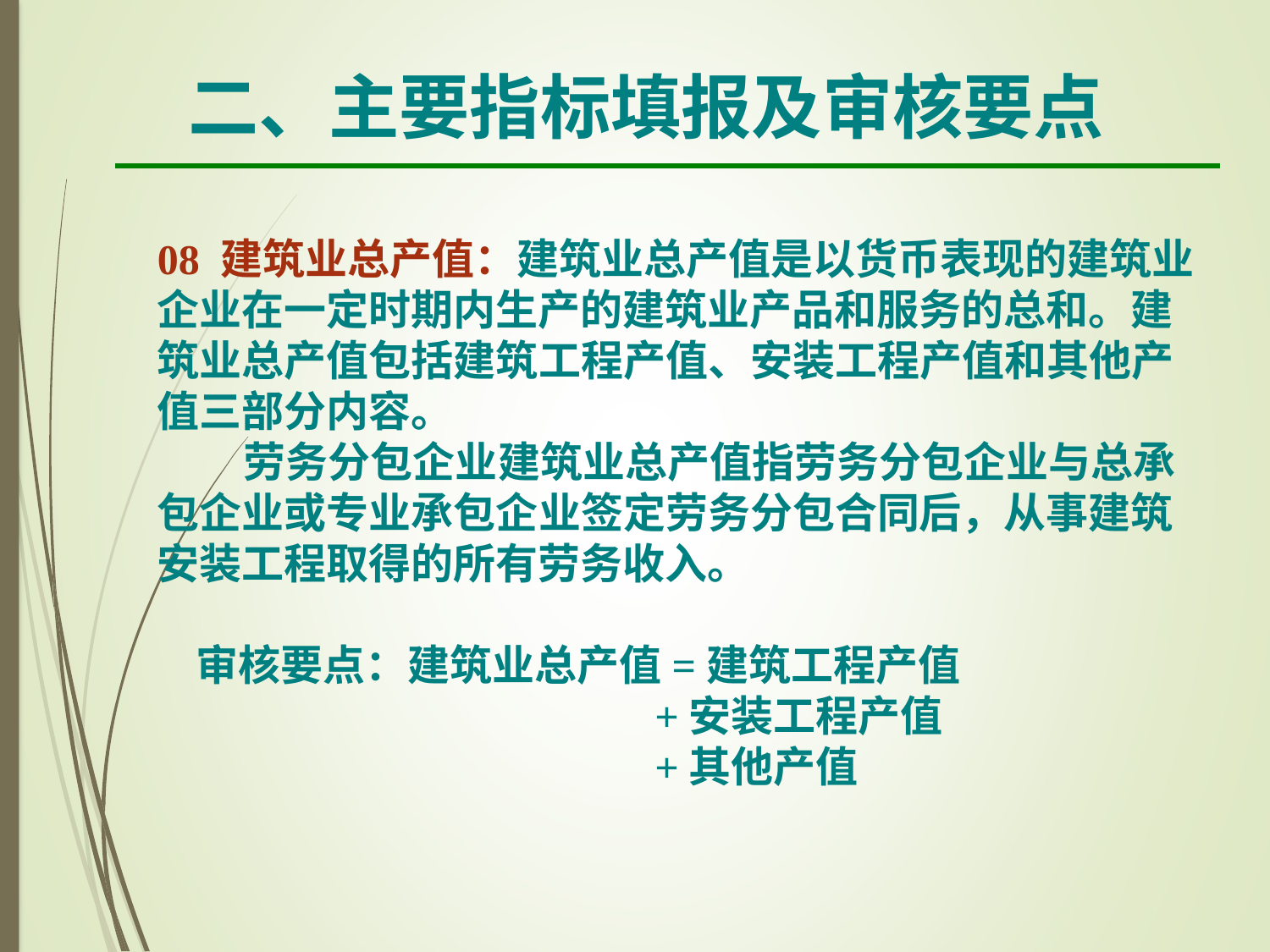

二、主要指标填报及审核要点
08 建筑业总产值：建筑业总产值是以货币表现的建筑业企业在一定时期内生产的建筑业产品和服务的总和。建筑业总产值包括建筑工程产值、安装工程产值和其他产值三部分内容。
        劳务分包企业建筑业总产值指劳务分包企业与总承包企业或专业承包企业签定劳务分包合同后，从事建筑安装工程取得的所有劳务收入。

   审核要点：建筑业总产值=建筑工程产值
                                               +安装工程产值
                                               +其他产值